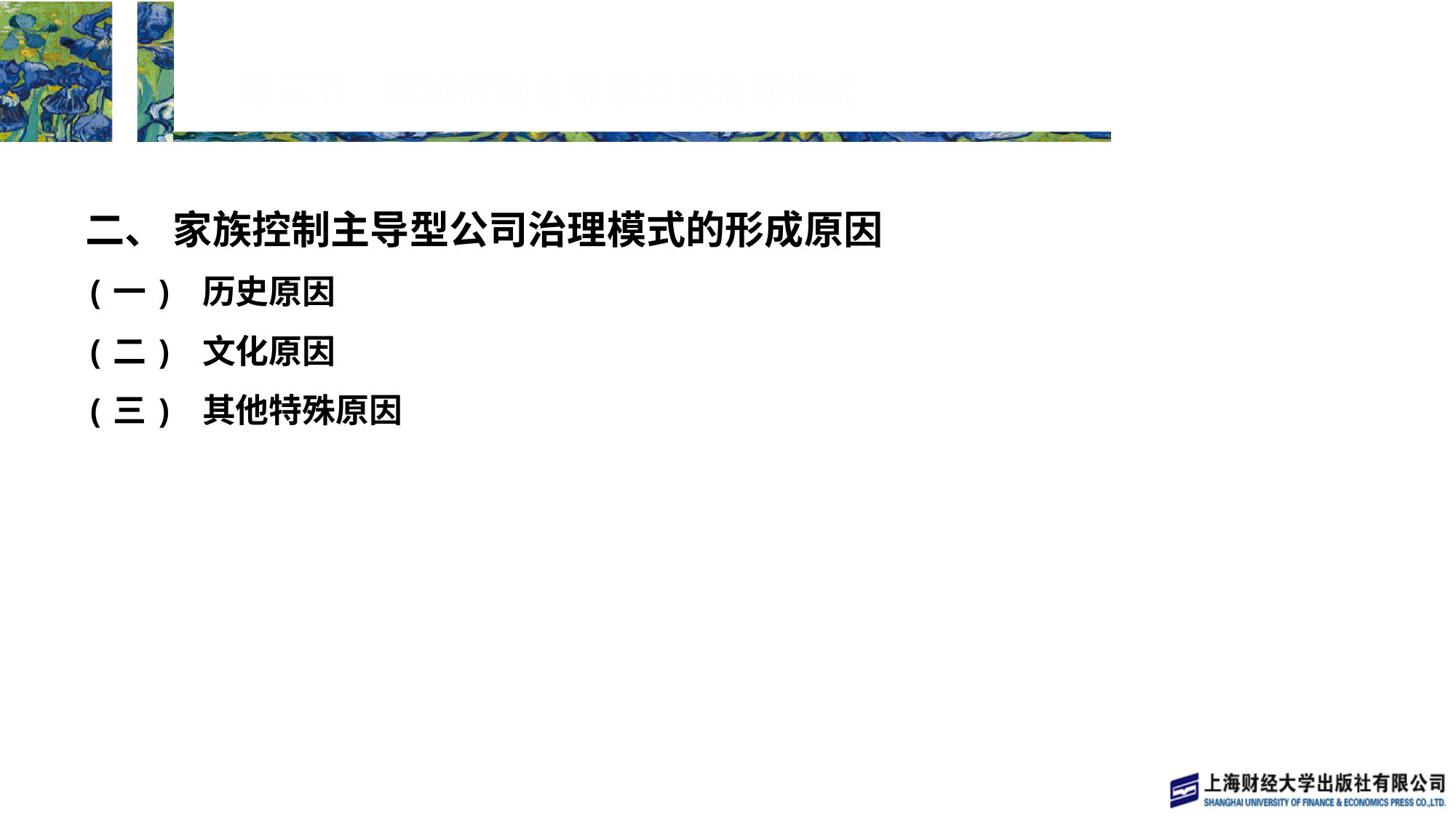

# 第三节　家族控制主导型公司治理模式
二、 家族控制主导型公司治理模式的形成原因
(一) 历史原因
(二) 文化原因
(三) 其他特殊原因